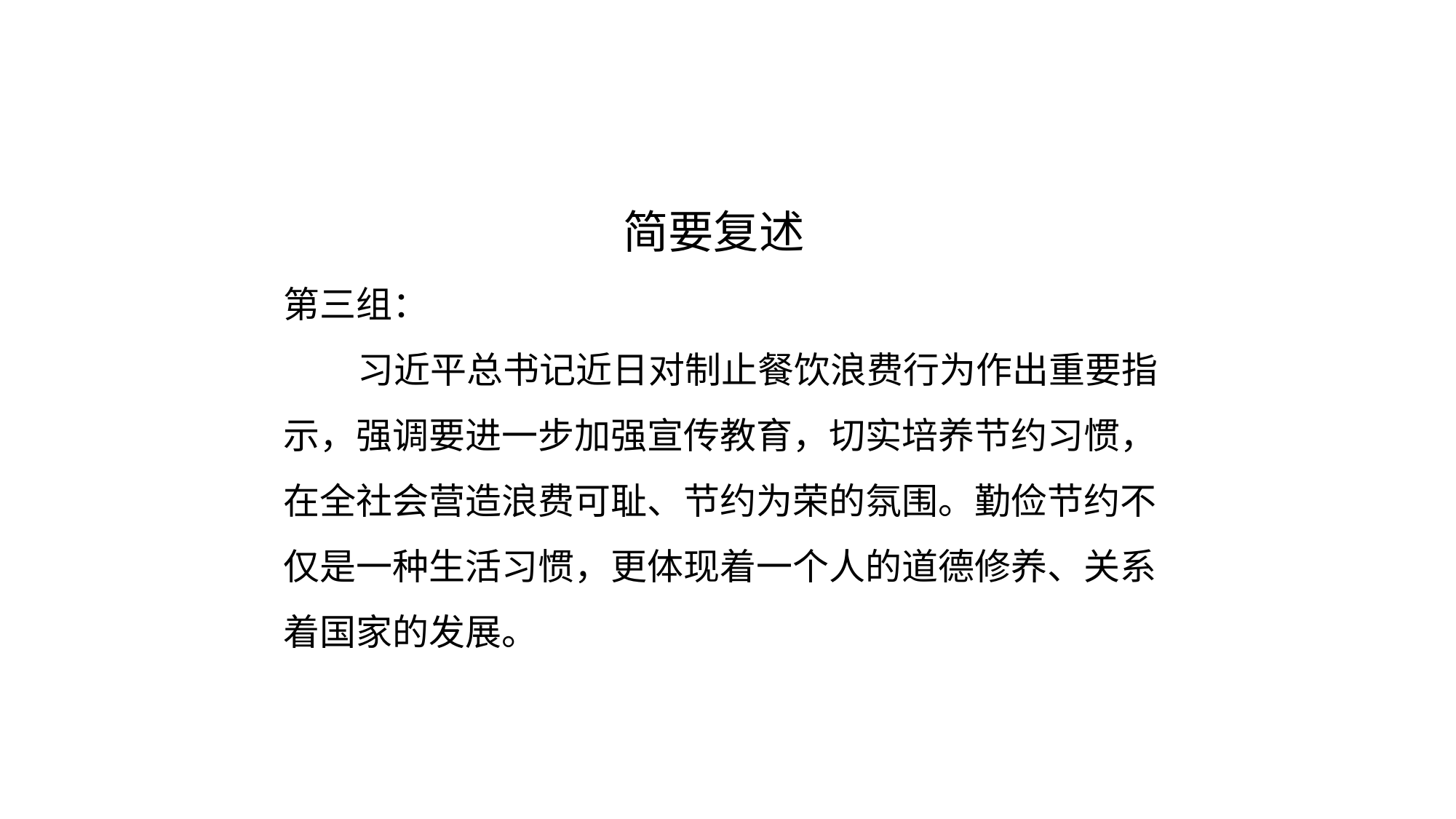

# 简要复述
第三组：
        习近平总书记近日对制止餐饮浪费行为作出重要指示，强调要进一步加强宣传教育，切实培养节约习惯，在全社会营造浪费可耻、节约为荣的氛围。勤俭节约不仅是一种生活习惯，更体现着一个人的道德修养、关系着国家的发展。